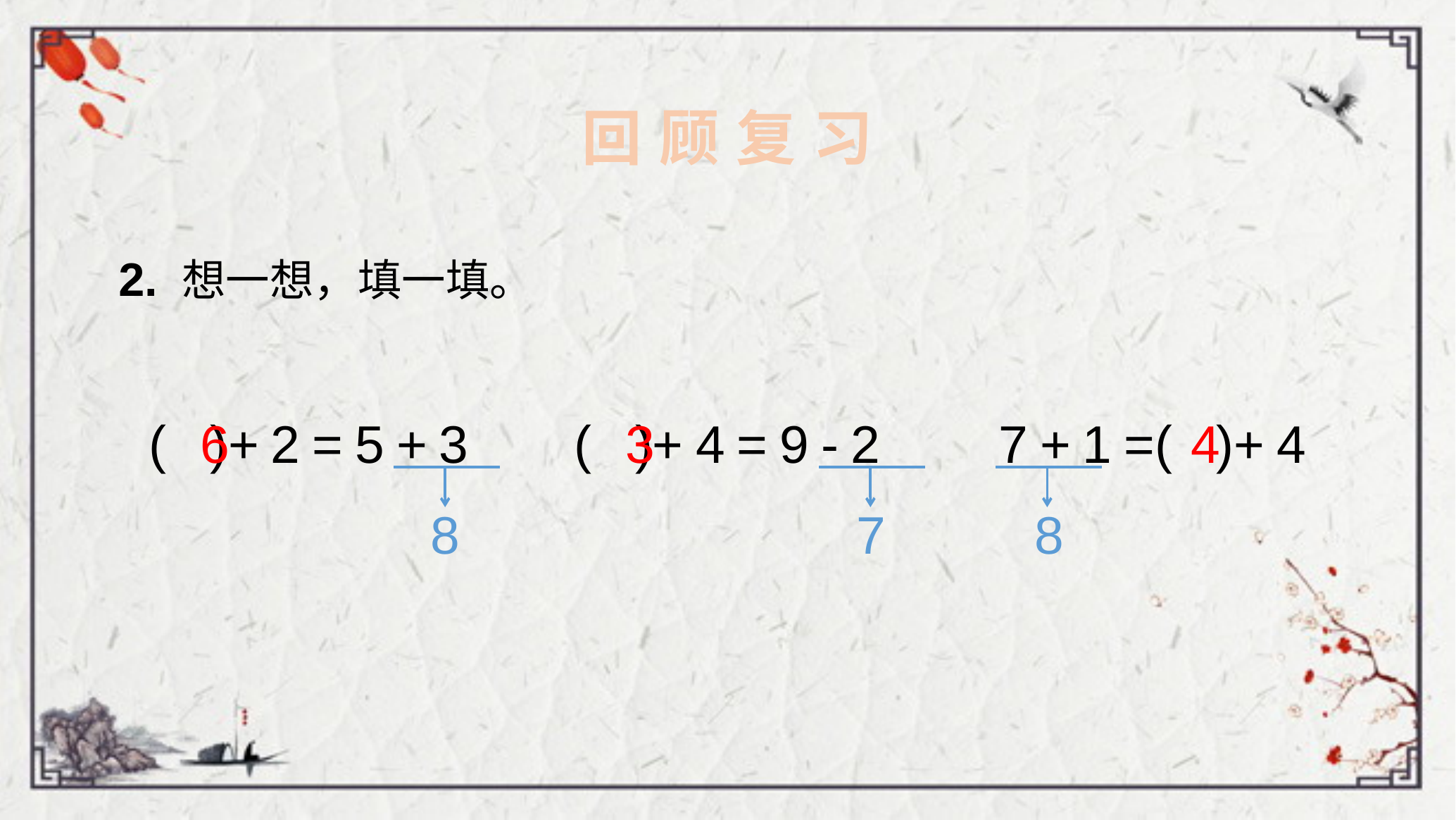

回 顾 复 习
2. 想一想，填一填。
(   )+ 2 = 5 + 3
6
(   )+ 4 = 9 - 2
3
7 + 1 =(   )+ 4
4
8
7
8